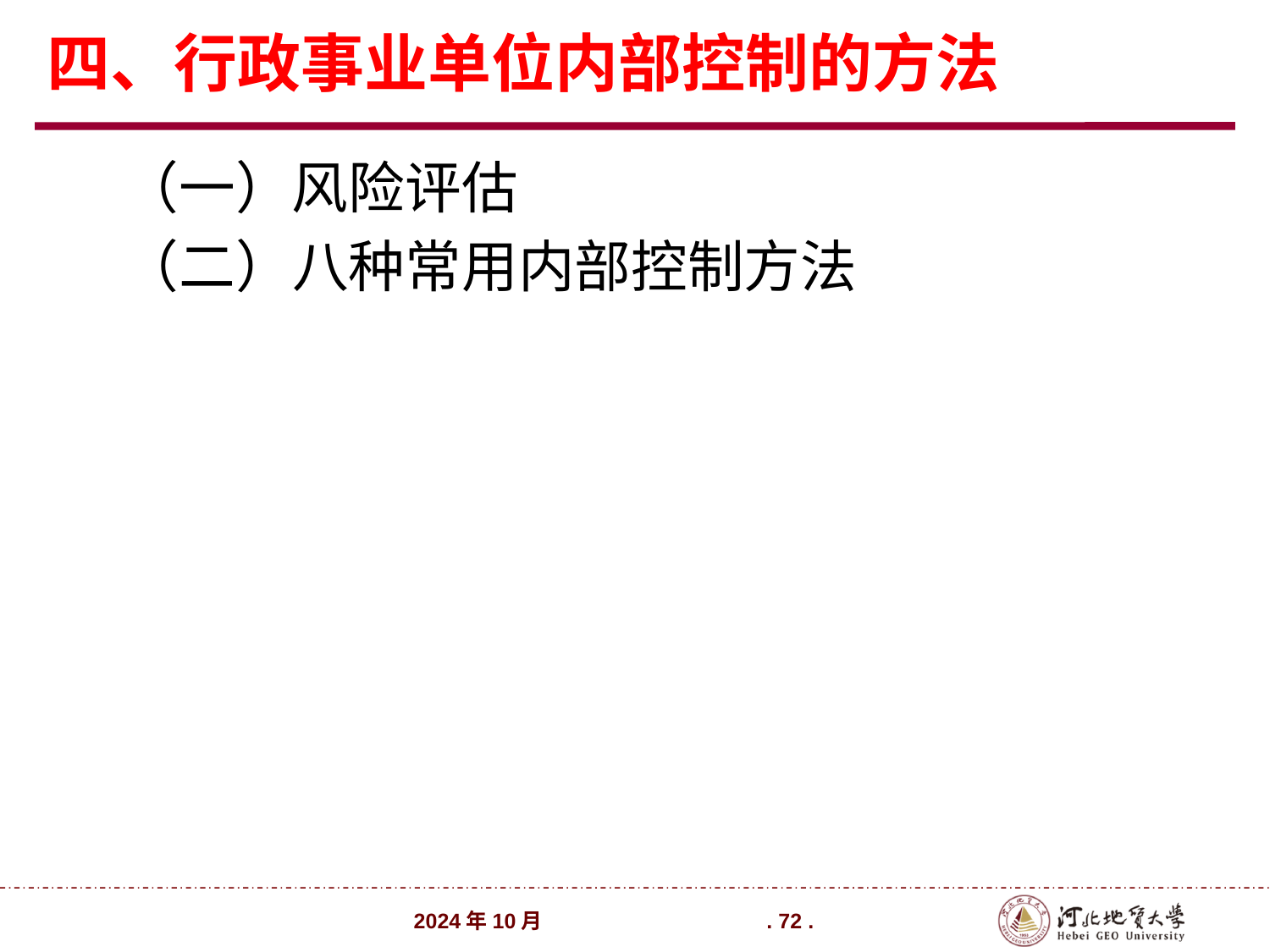

# 四、行政事业单位内部控制的方法
（一）风险评估
（二）八种常用内部控制方法
2024年10月                                             . 72 .